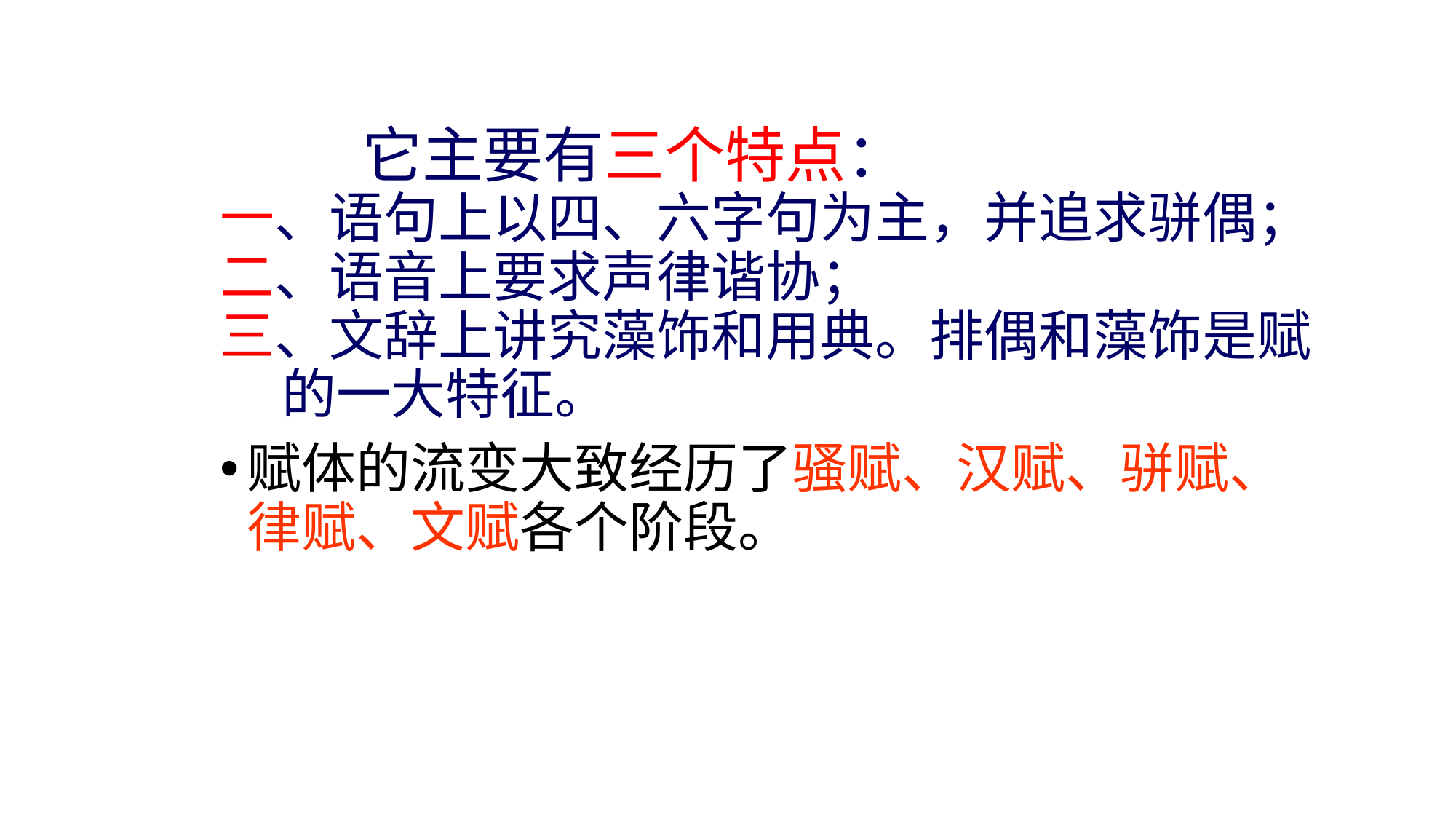

它主要有三个特点：
一、语句上以四、六字句为主，并追求骈偶；
二、语音上要求声律谐协；
三、文辞上讲究藻饰和用典。排偶和藻饰是赋
    的一大特征。
赋体的流变大致经历了骚赋、汉赋、骈赋、律赋、文赋各个阶段。